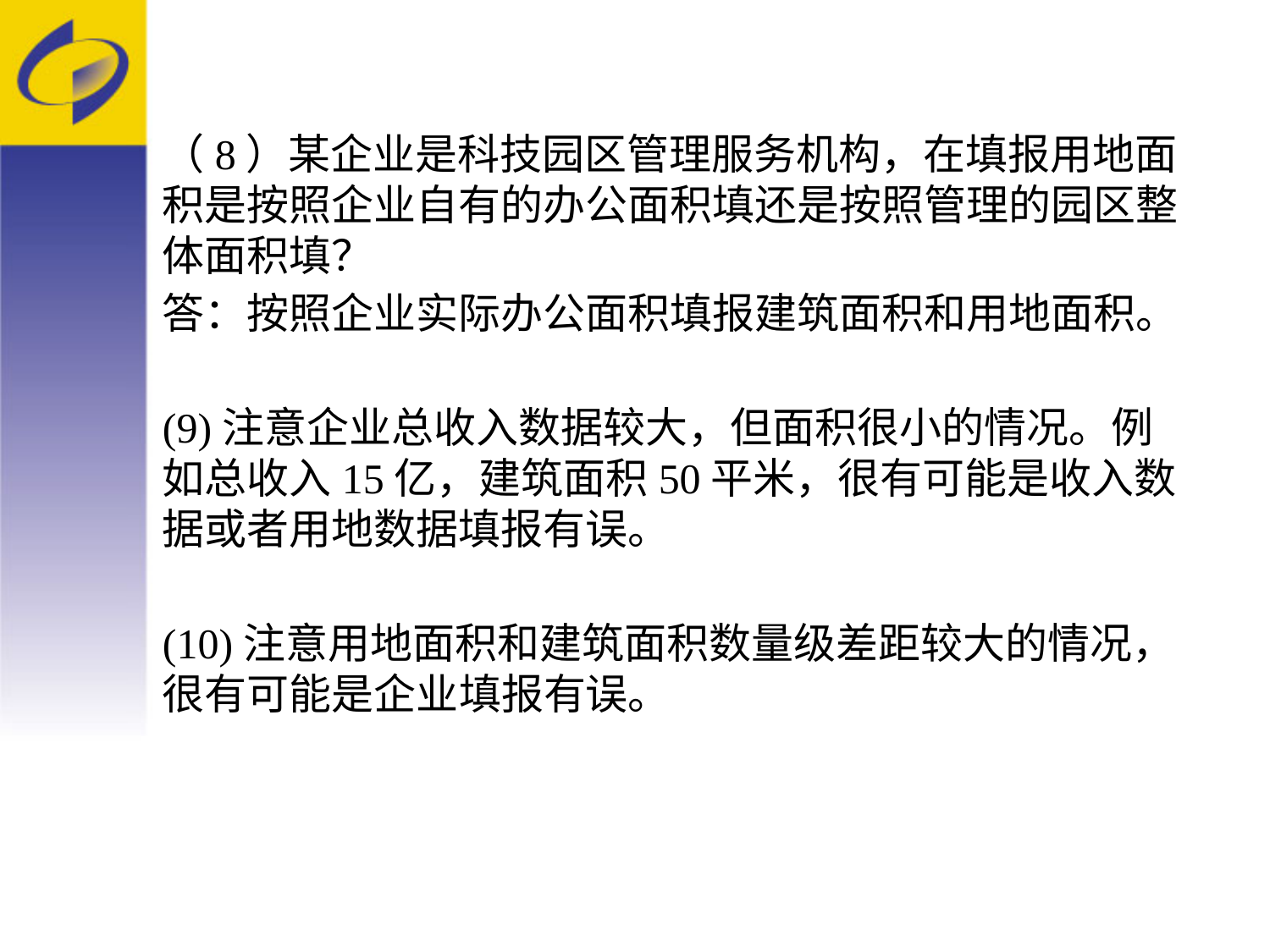

（8）某企业是科技园区管理服务机构，在填报用地面积是按照企业自有的办公面积填还是按照管理的园区整体面积填？
答：按照企业实际办公面积填报建筑面积和用地面积。

(9)注意企业总收入数据较大，但面积很小的情况。例如总收入15亿，建筑面积50平米，很有可能是收入数据或者用地数据填报有误。

(10)注意用地面积和建筑面积数量级差距较大的情况，很有可能是企业填报有误。